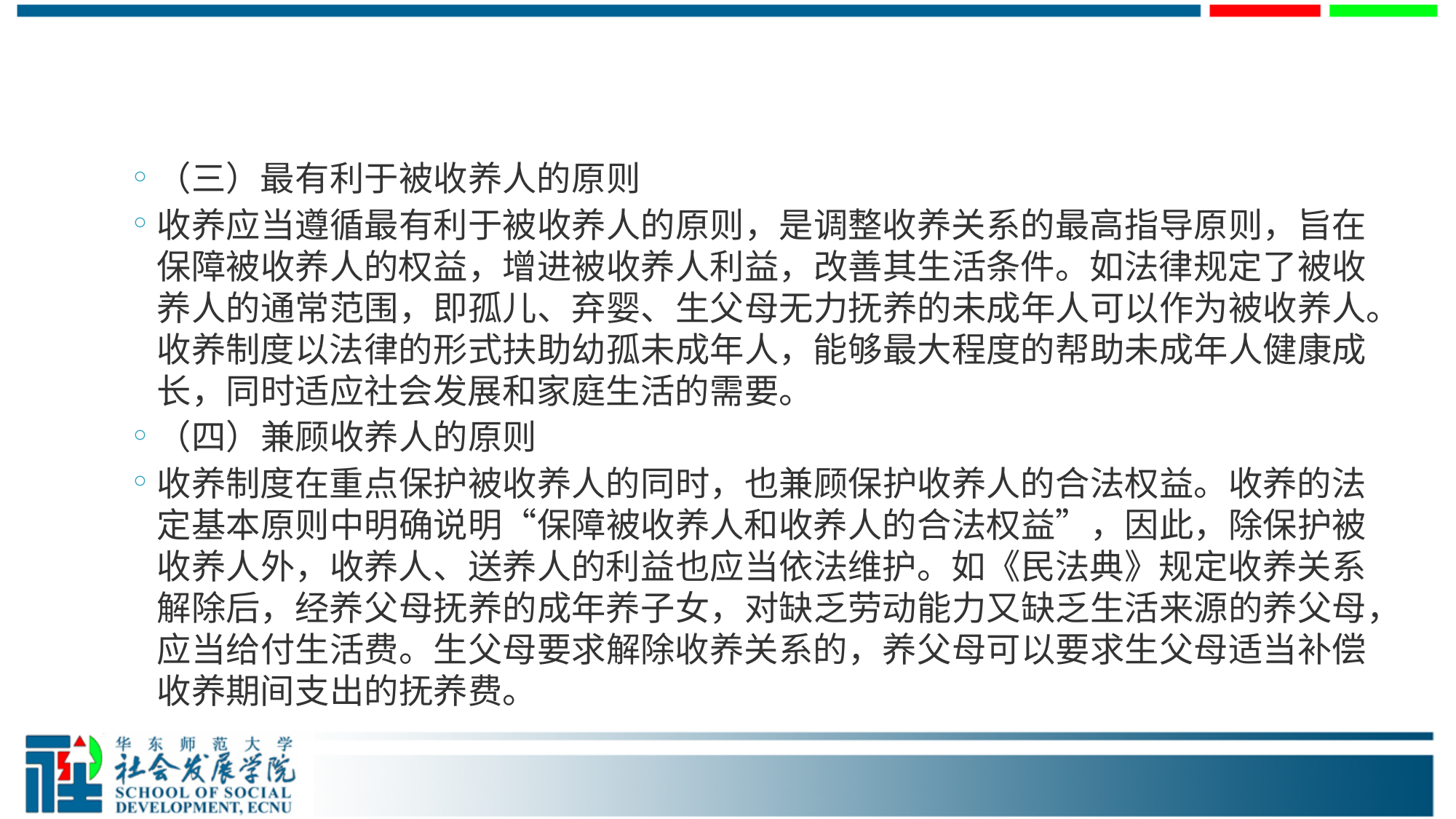

#
（三）最有利于被收养人的原则
收养应当遵循最有利于被收养人的原则，是调整收养关系的最高指导原则，旨在保障被收养人的权益，增进被收养人利益，改善其生活条件。如法律规定了被收养人的通常范围，即孤儿、弃婴、生父母无力抚养的未成年人可以作为被收养人。收养制度以法律的形式扶助幼孤未成年人，能够最大程度的帮助未成年人健康成长，同时适应社会发展和家庭生活的需要。
（四）兼顾收养人的原则
收养制度在重点保护被收养人的同时，也兼顾保护收养人的合法权益。收养的法定基本原则中明确说明“保障被收养人和收养人的合法权益”，因此，除保护被收养人外，收养人、送养人的利益也应当依法维护。如《民法典》规定收养关系解除后，经养父母抚养的成年养子女，对缺乏劳动能力又缺乏生活来源的养父母，应当给付生活费。生父母要求解除收养关系的，养父母可以要求生父母适当补偿收养期间支出的抚养费。